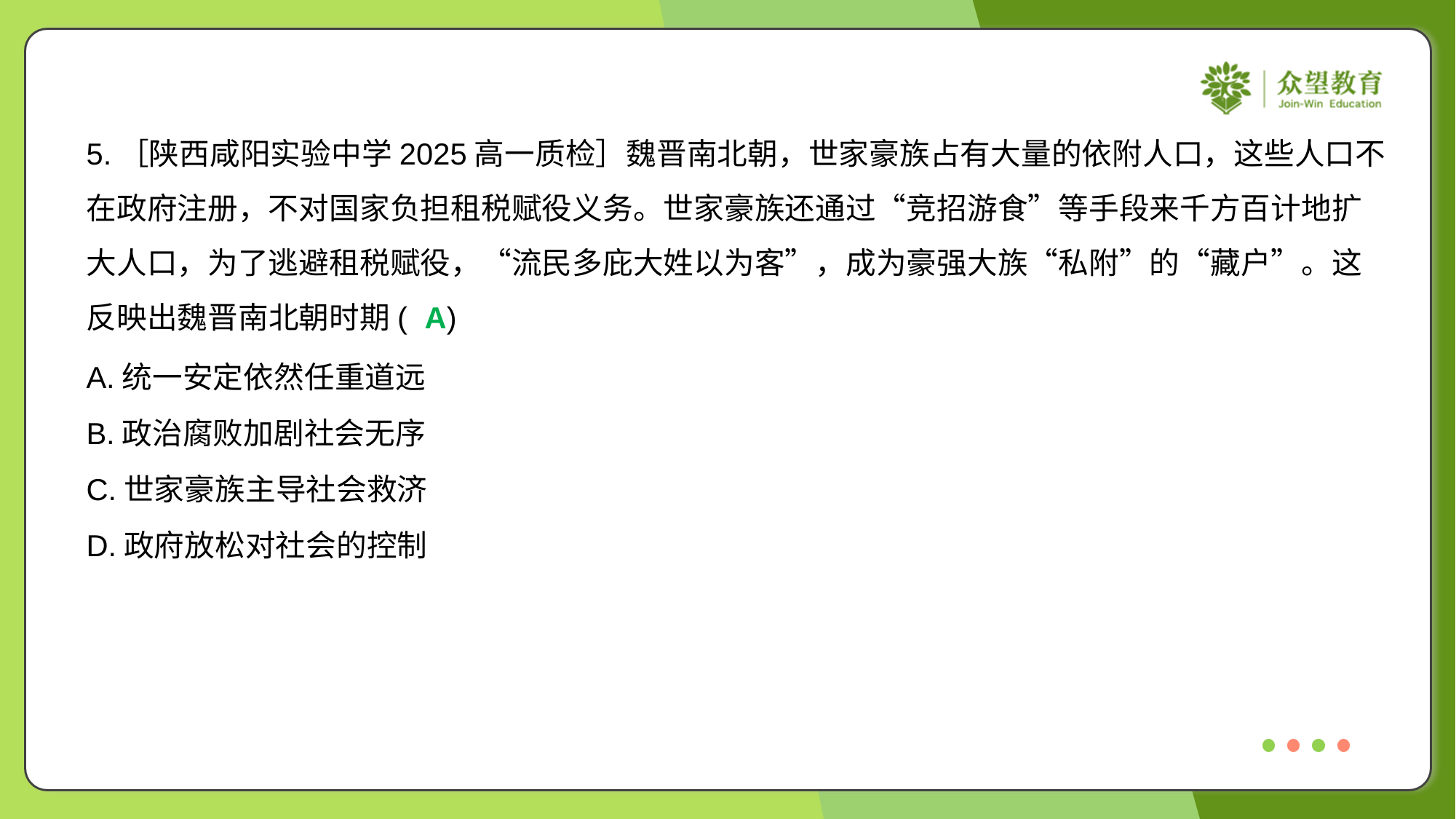

5.［陕西咸阳实验中学2025高一质检］魏晋南北朝，世家豪族占有大量的依附人口，这些人口不
在政府注册，不对国家负担租税赋役义务。世家豪族还通过“竞招游食”等手段来千方百计地扩
大人口，为了逃避租税赋役，“流民多庇大姓以为客”，成为豪强大族“私附”的“藏户”。这
反映出魏晋南北朝时期(     )
A
A.统一安定依然任重道远
B.政治腐败加剧社会无序
C.世家豪族主导社会救济
D.政府放松对社会的控制